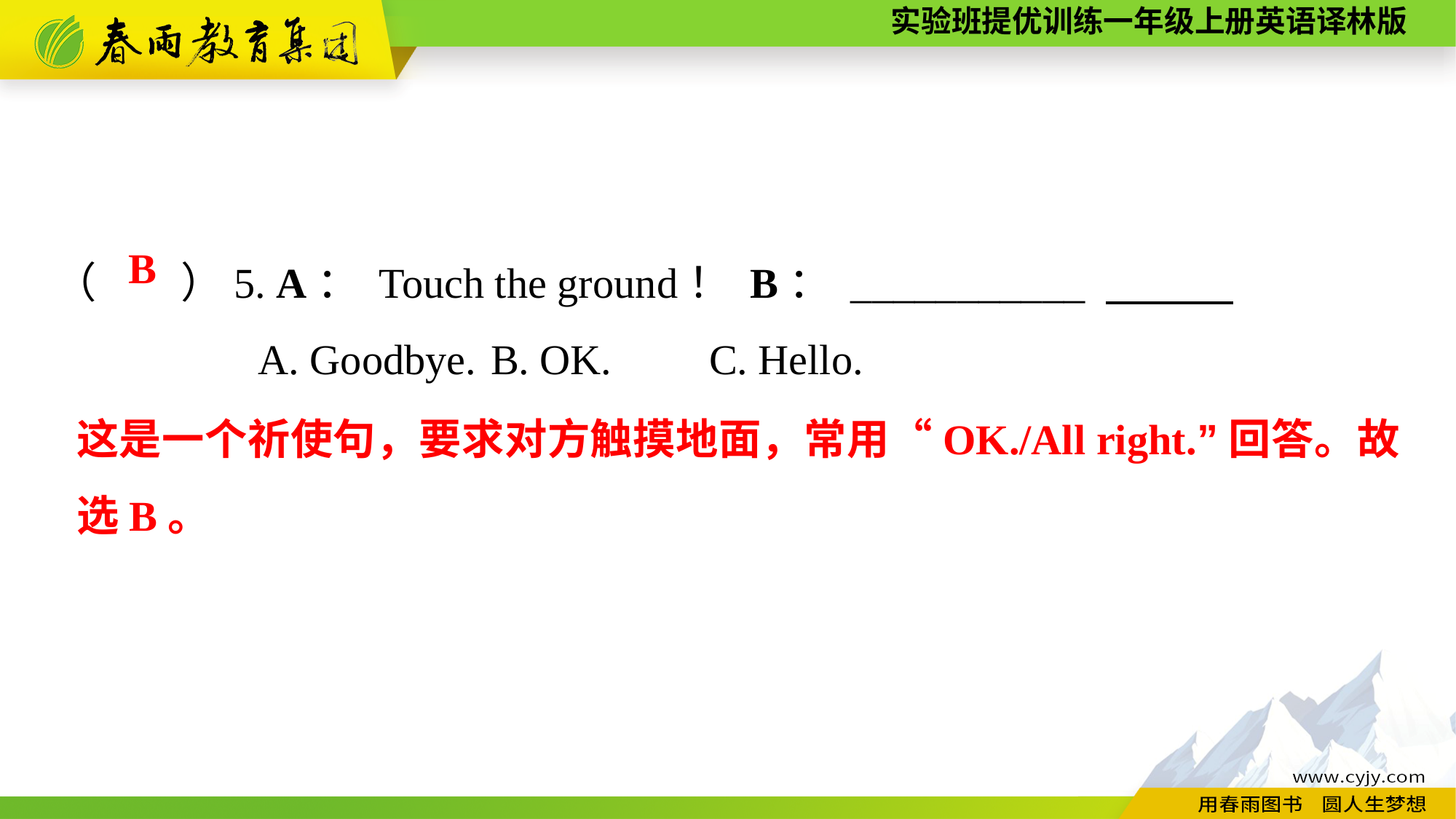

（　　）5. A： Touch the ground！ B： ___________
A. Goodbye.	B. OK.	C. Hello.
B
这是一个祈使句，要求对方触摸地面，常用“OK./All right.”回答。故选B。